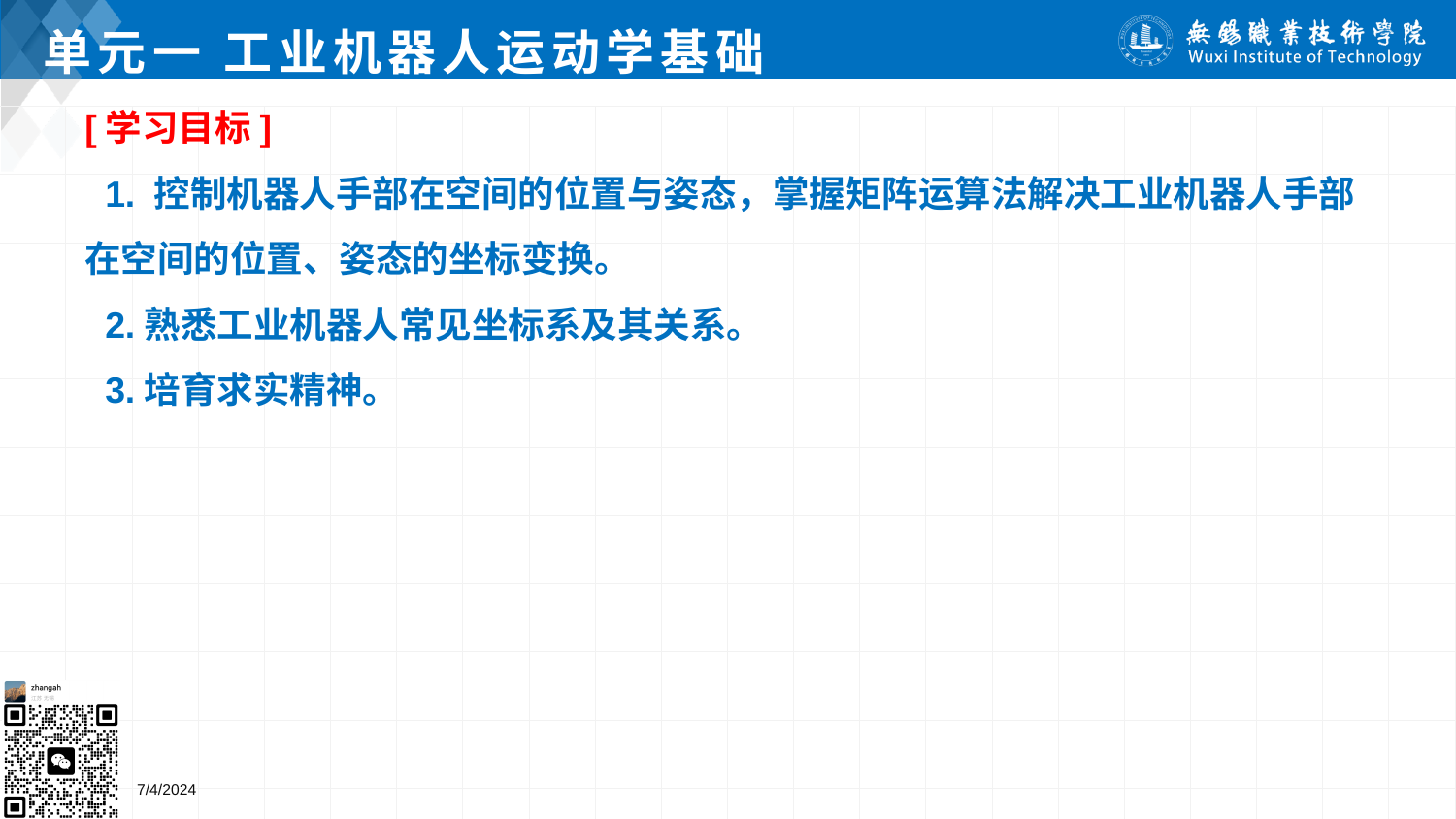

# 单元一 工业机器人运动学基础
[学习目标]
  1. 控制机器人手部在空间的位置与姿态，掌握矩阵运算法解决工业机器人手部在空间的位置、姿态的坐标变换。
  2.熟悉工业机器人常见坐标系及其关系。
  3.培育求实精神。
7/4/2024